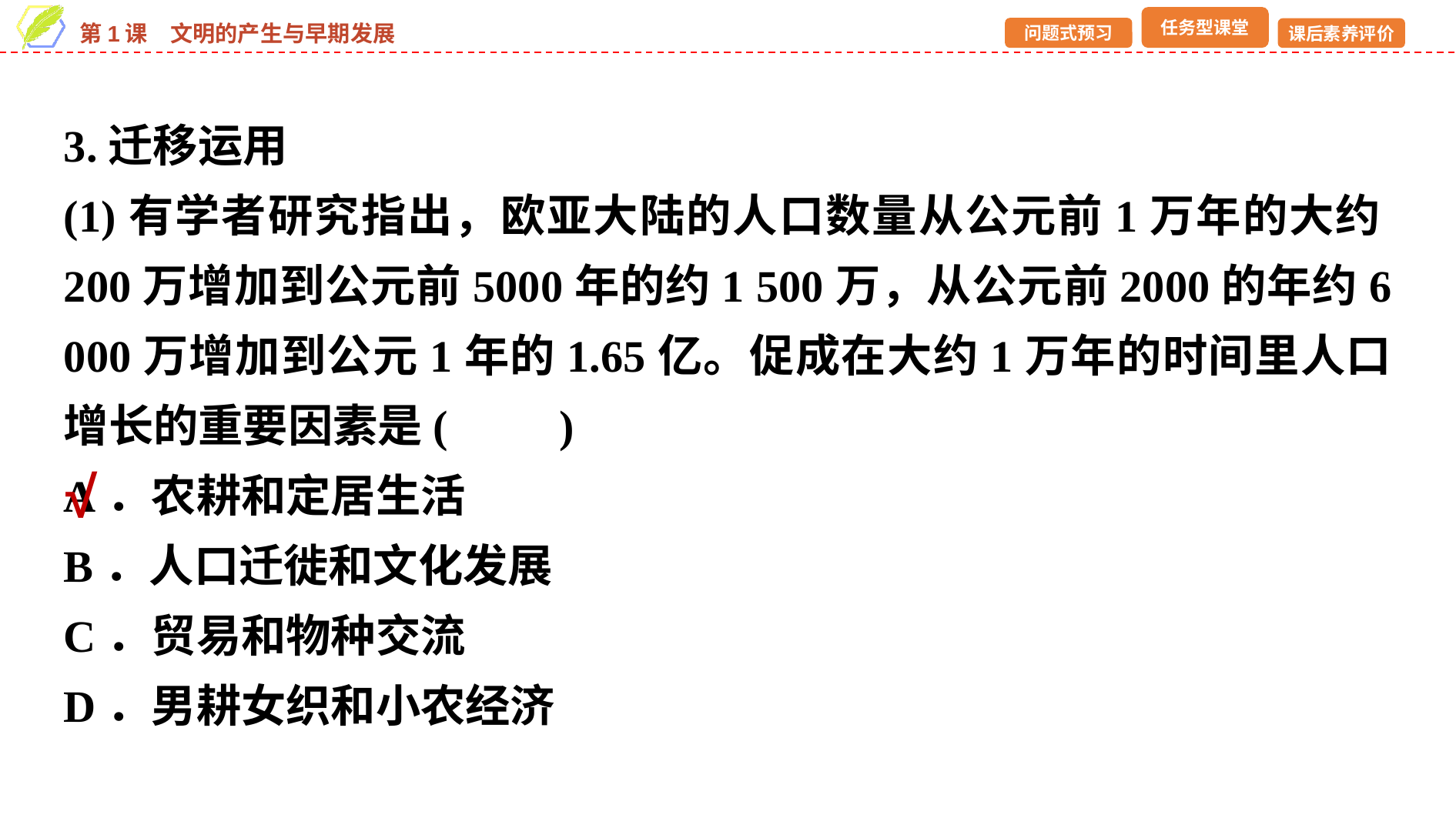

3.迁移运用
(1)有学者研究指出，欧亚大陆的人口数量从公元前1万年的大约200万增加到公元前5000年的约1 500万，从公元前2000的年约6 000万增加到公元1年的1.65亿。促成在大约1万年的时间里人口增长的重要因素是(　　)
A．农耕和定居生活
B．人口迁徙和文化发展
C．贸易和物种交流
D．男耕女织和小农经济
√